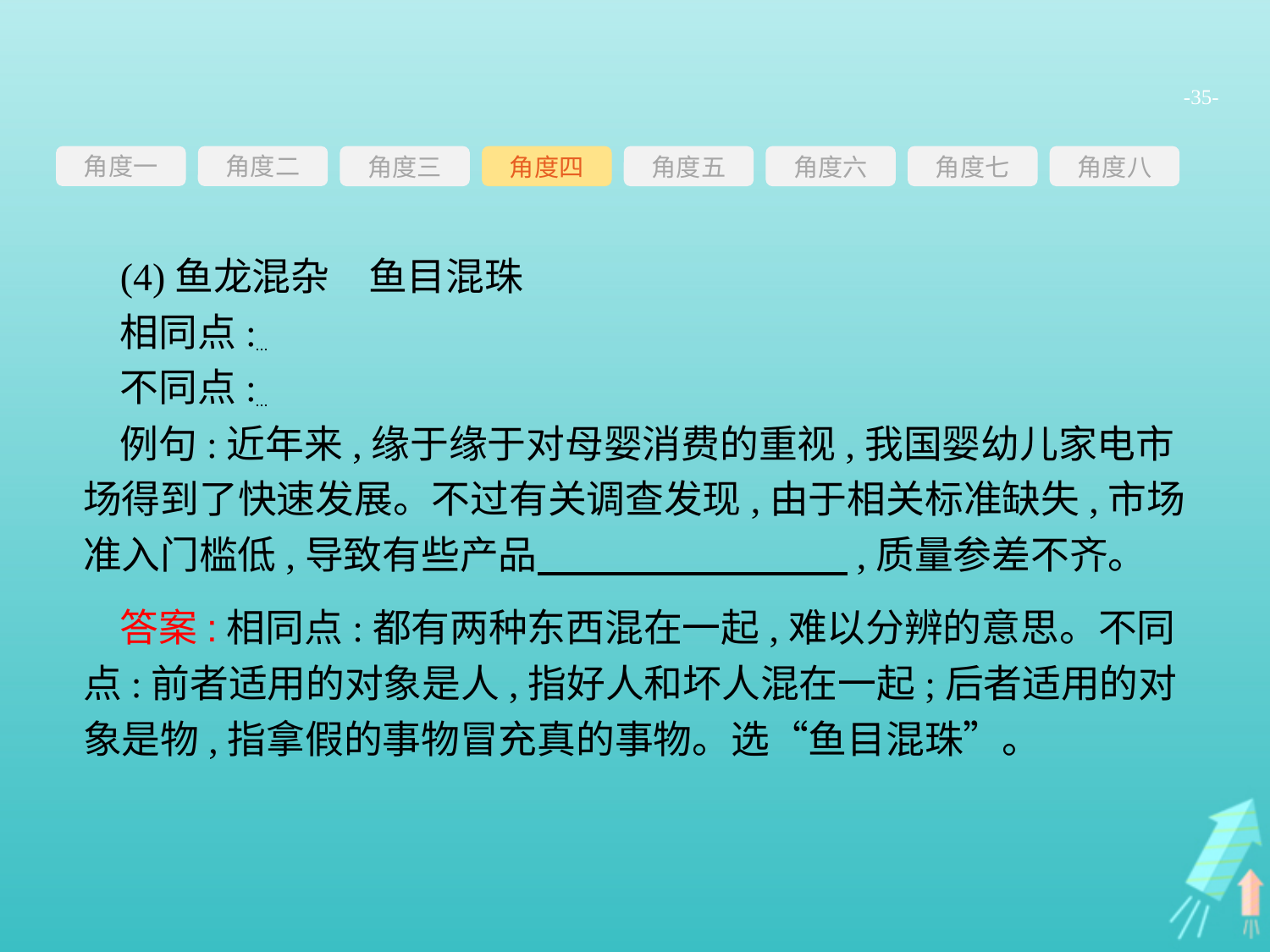

-35-
角度一
角度三
角度四
角度五
角度六
角度七
角度八
角度二
(4)鱼龙混杂　鱼目混珠
相同点:
不同点:
例句:近年来,缘于缘于对母婴消费的重视,我国婴幼儿家电市场得到了快速发展。不过有关调查发现,由于相关标准缺失,市场准入门槛低,导致有些产品　　　　　　　　,质量参差不齐。
答案:相同点:都有两种东西混在一起,难以分辨的意思。不同点:前者适用的对象是人,指好人和坏人混在一起;后者适用的对象是物,指拿假的事物冒充真的事物。选“鱼目混珠”。